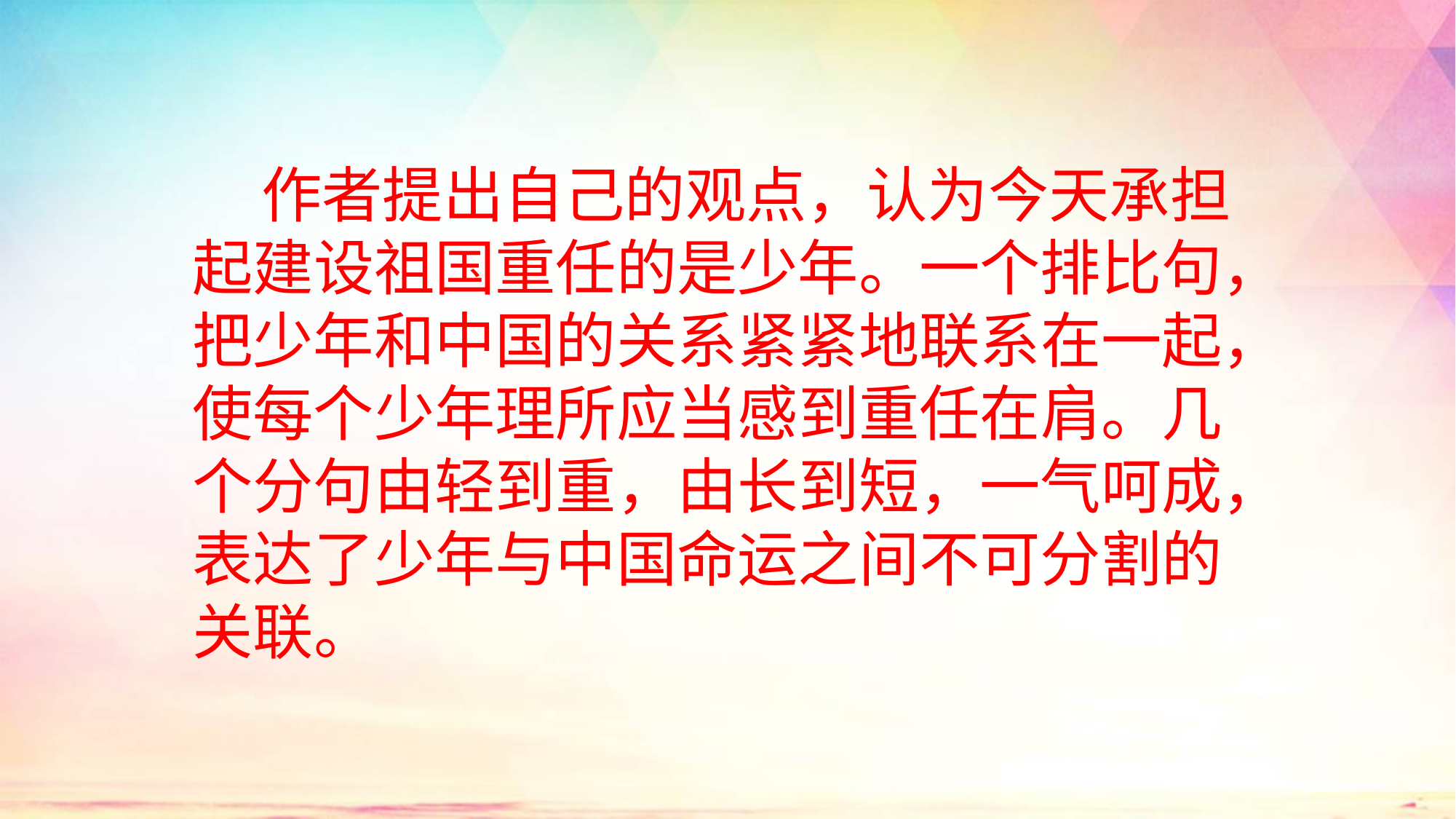

作者提出自己的观点，认为今天承担起建设祖国重任的是少年。一个排比句，把少年和中国的关系紧紧地联系在一起，使每个少年理所应当感到重任在肩。几个分句由轻到重，由长到短，一气呵成，表达了少年与中国命运之间不可分割的关联。